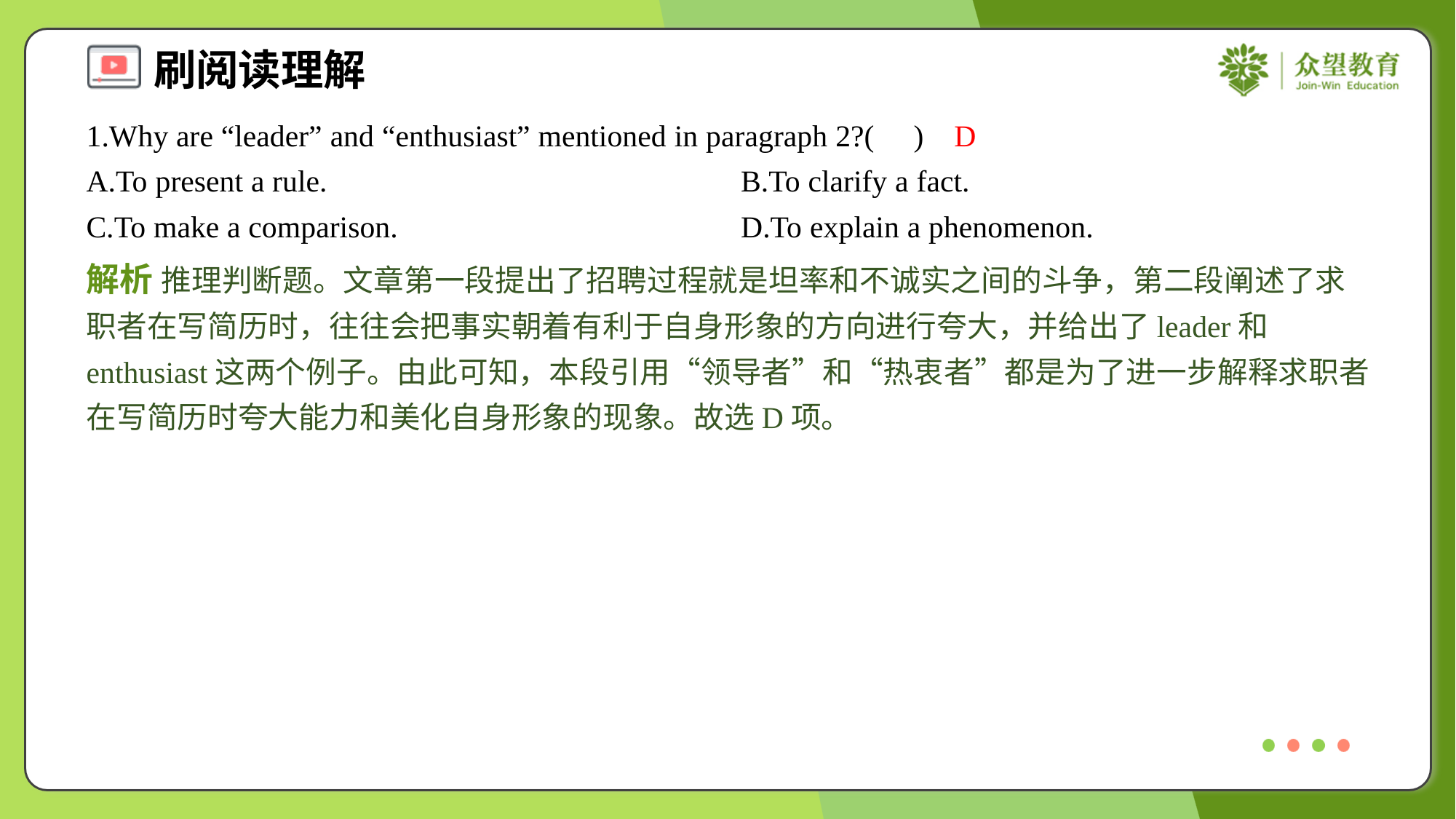

1.Why are “leader” and “enthusiast” mentioned in paragraph 2?(     )
D
A.To present a rule.	B.To clarify a fact.
C.To make a comparison.	D.To explain a phenomenon.
解析 推理判断题。文章第一段提出了招聘过程就是坦率和不诚实之间的斗争，第二段阐述了求职者在写简历时，往往会把事实朝着有利于自身形象的方向进行夸大，并给出了leader和enthusiast这两个例子。由此可知，本段引用“领导者”和“热衷者”都是为了进一步解释求职者在写简历时夸大能力和美化自身形象的现象。故选D项。